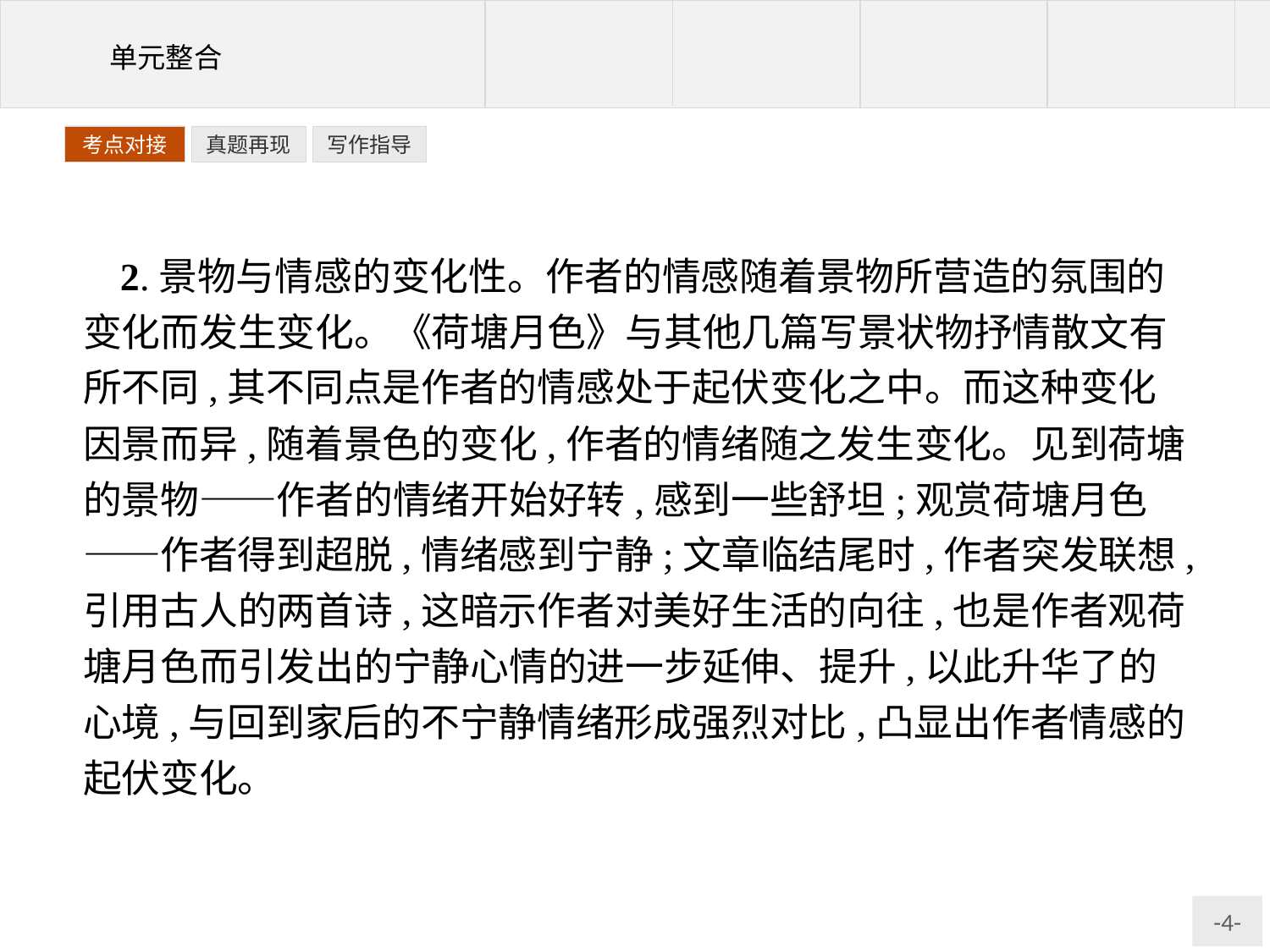

写作指导
考点对接
真题再现
2.景物与情感的变化性。作者的情感随着景物所营造的氛围的变化而发生变化。《荷塘月色》与其他几篇写景状物抒情散文有所不同,其不同点是作者的情感处于起伏变化之中。而这种变化因景而异,随着景色的变化,作者的情绪随之发生变化。见到荷塘的景物——作者的情绪开始好转,感到一些舒坦;观赏荷塘月色——作者得到超脱,情绪感到宁静;文章临结尾时,作者突发联想,引用古人的两首诗,这暗示作者对美好生活的向往,也是作者观荷塘月色而引发出的宁静心情的进一步延伸、提升,以此升华了的心境,与回到家后的不宁静情绪形成强烈对比,凸显出作者情感的起伏变化。